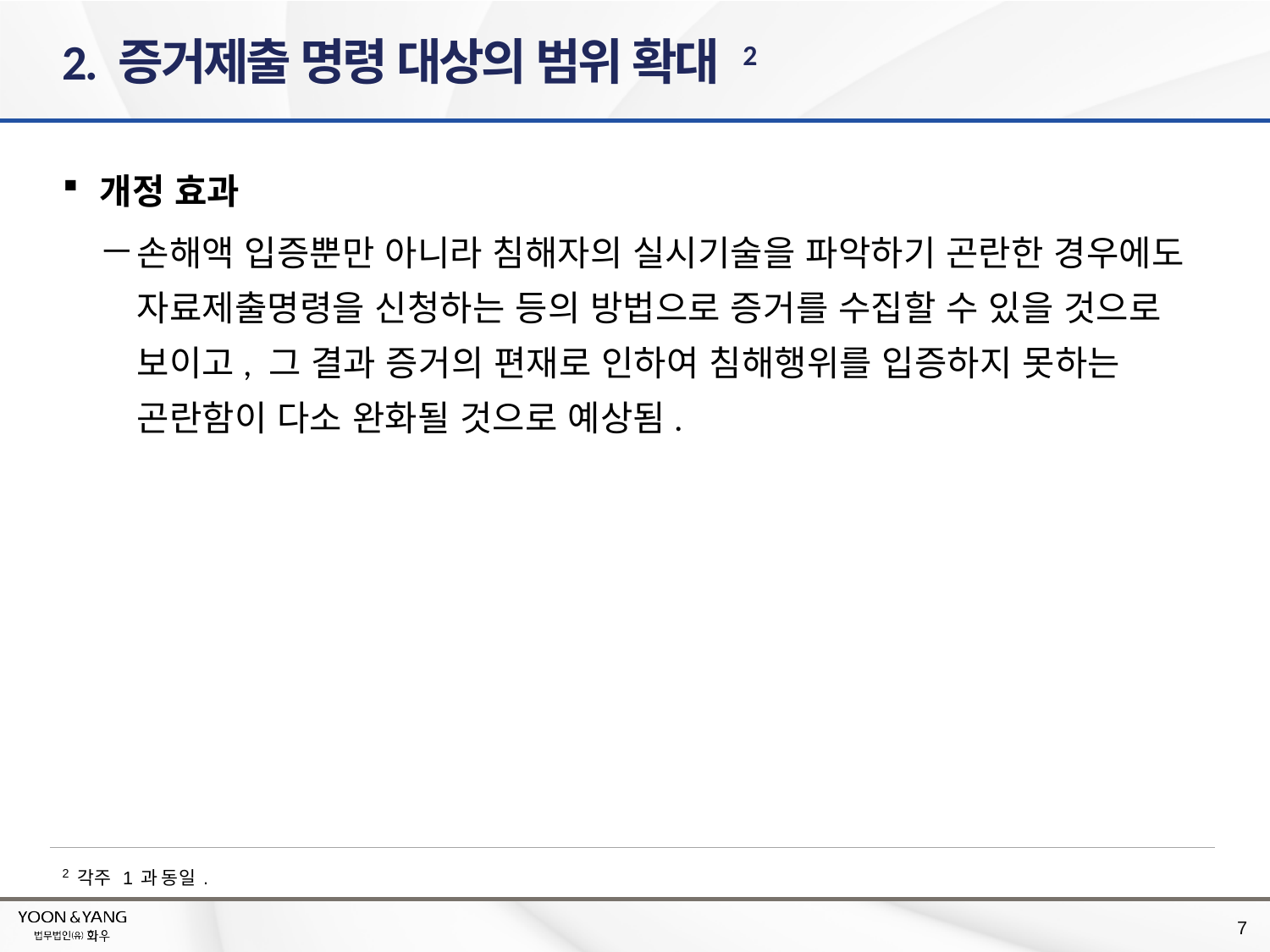

# 2. 증거제출 명령 대상의 범위 확대 2
개정 효과
손해액 입증뿐만 아니라 침해자의 실시기술을 파악하기 곤란한 경우에도 자료제출명령을 신청하는 등의 방법으로 증거를 수집할 수 있을 것으로 보이고, 그 결과 증거의 편재로 인하여 침해행위를 입증하지 못하는 곤란함이 다소 완화될 것으로 예상됨.
2 각주 1과 동일.